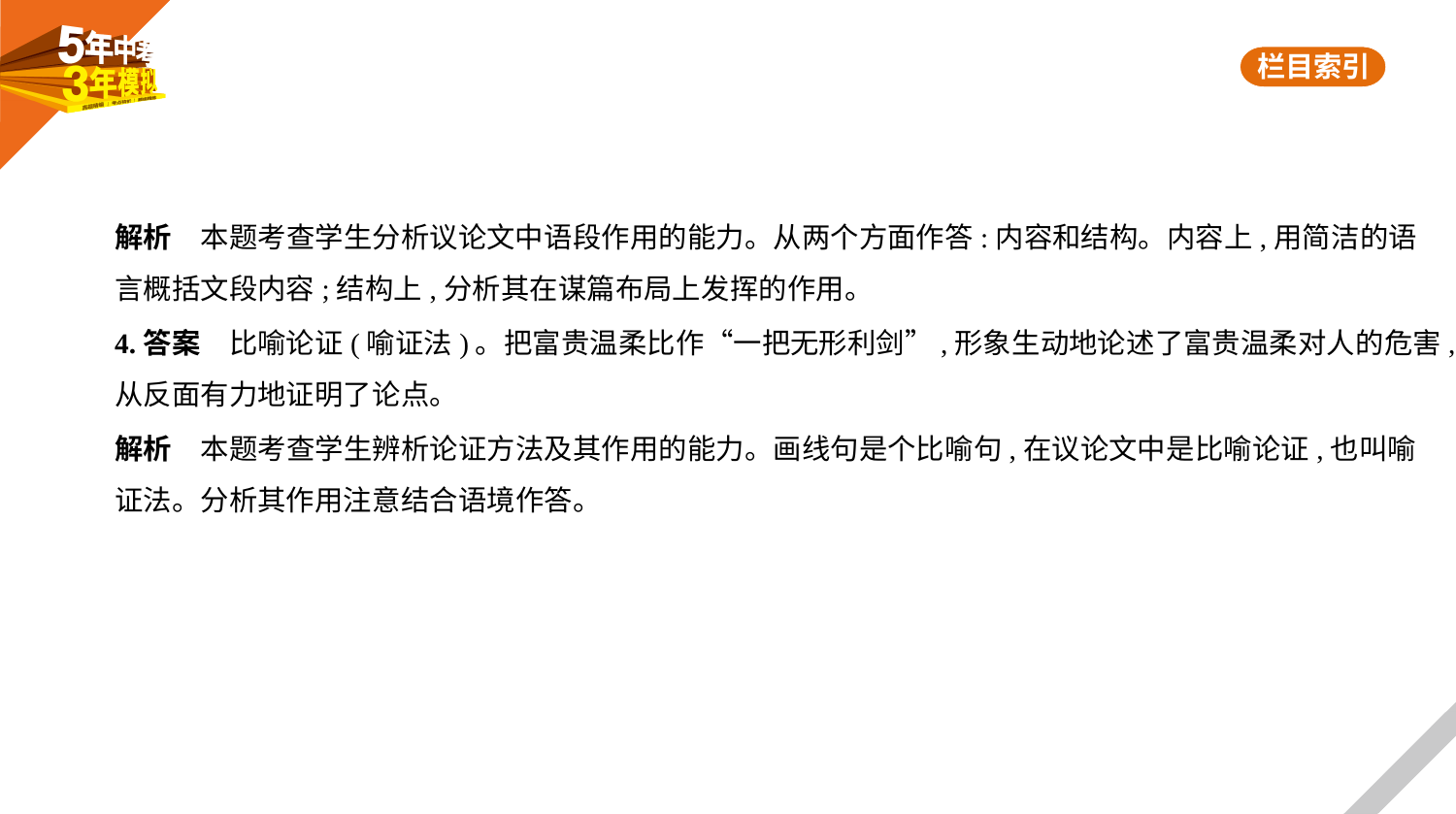

解析　本题考查学生分析议论文中语段作用的能力。从两个方面作答:内容和结构。内容上,用简洁的语
言概括文段内容;结构上,分析其在谋篇布局上发挥的作用。
4.答案　比喻论证(喻证法)。把富贵温柔比作“一把无形利剑”,形象生动地论述了富贵温柔对人的危害,
从反面有力地证明了论点。
解析　本题考查学生辨析论证方法及其作用的能力。画线句是个比喻句,在议论文中是比喻论证,也叫喻
证法。分析其作用注意结合语境作答。